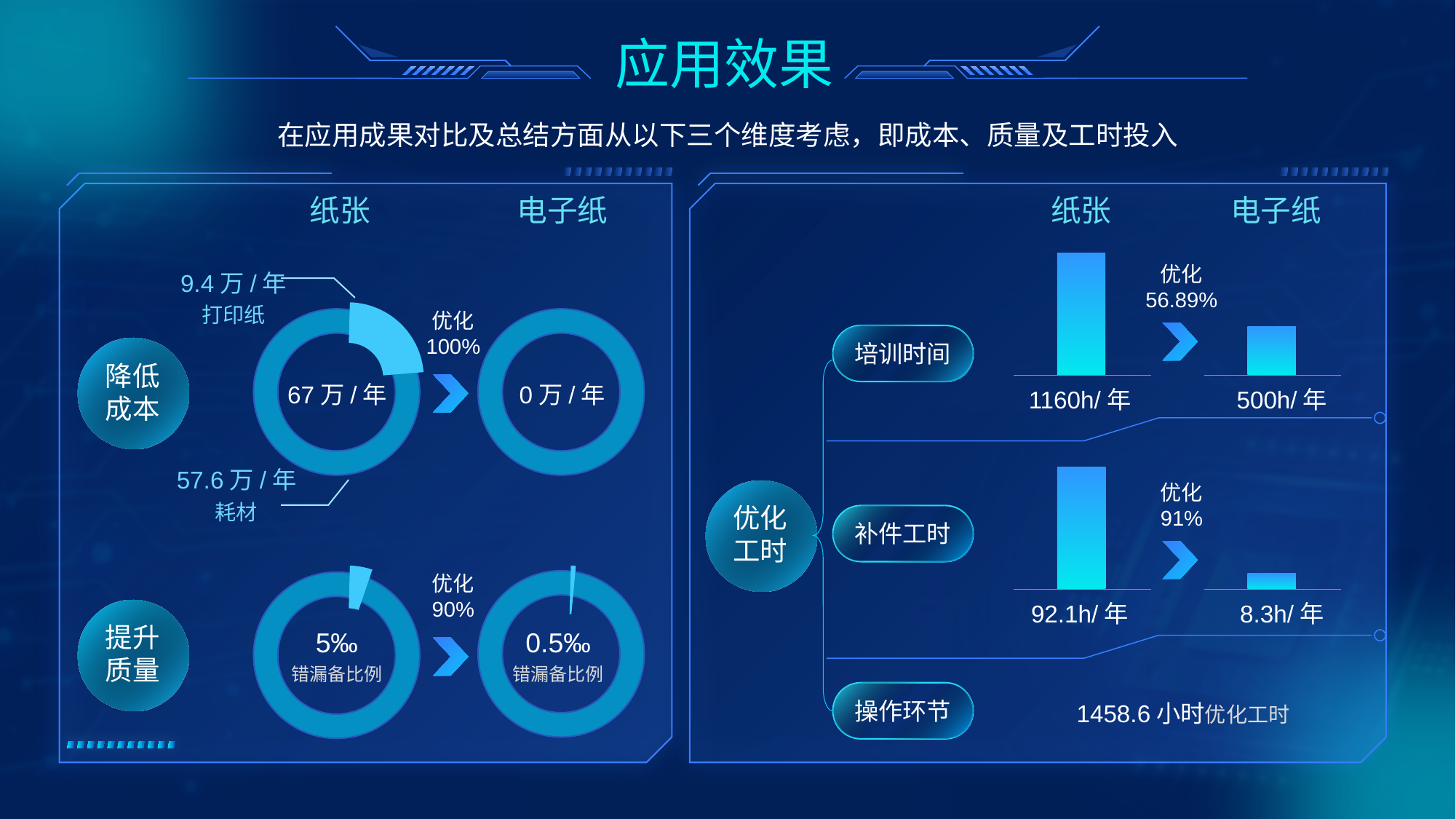

应用效果

在应用成果对比及总结方面从以下三个维度考虑，即成本、质量及工时投入

纸张
电子纸
纸张
电子纸
优化
56.89%
9.4万/年
打印纸

优化
100%

培训时间

降低
成本

67万/年
0万/年
1160h/年
500h/年

57.6万/年
耗材
优化
91%

优化
工时

补件工时

优化
90%

92.1h/年
8.3h/年

5‰
错漏备比例
0.5‰
错漏备比例
提升
质量

1458.6小时优化工时
操作环节